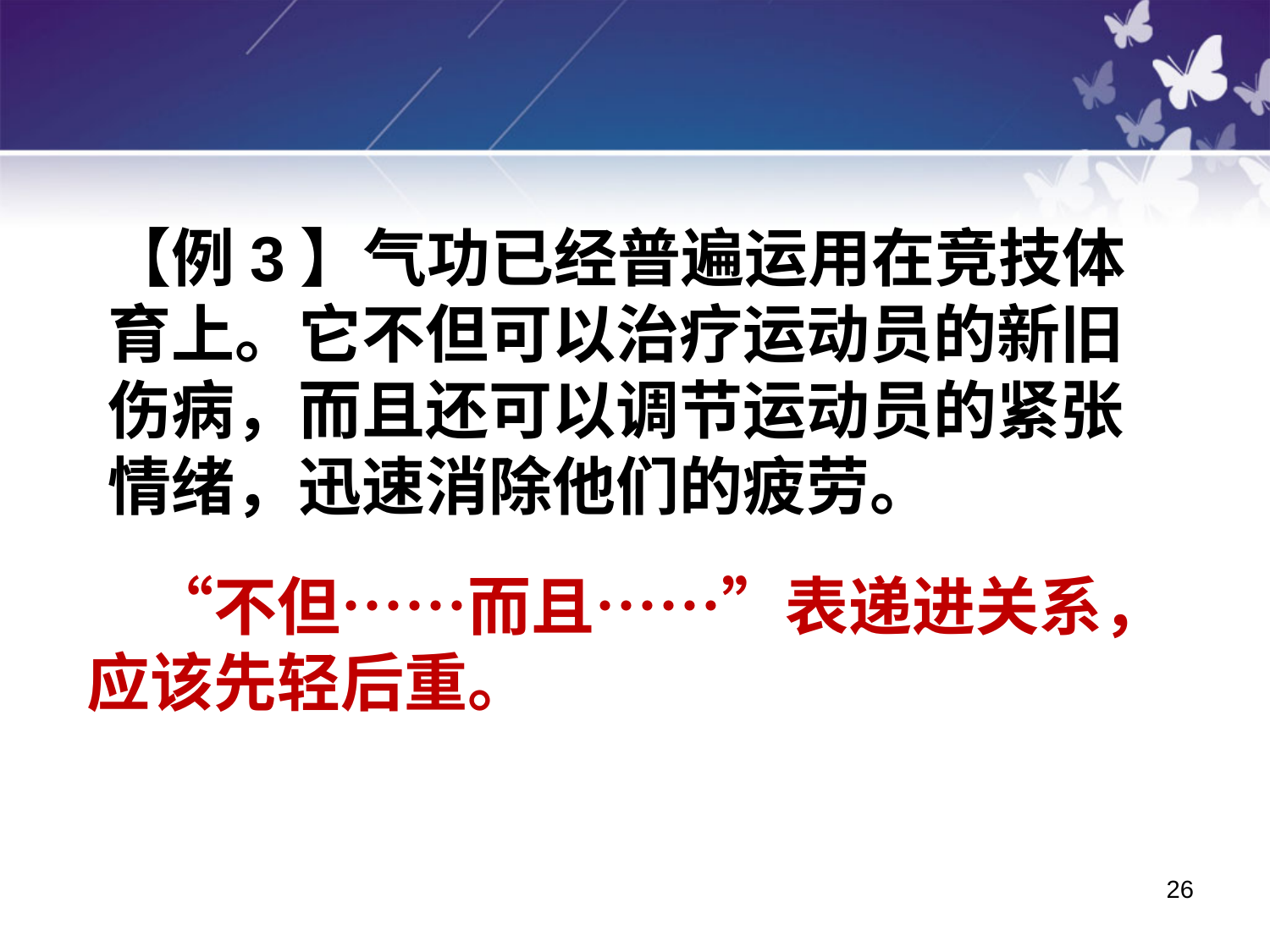

【例3】气功已经普遍运用在竞技体育上。它不但可以治疗运动员的新旧伤病，而且还可以调节运动员的紧张情绪，迅速消除他们的疲劳。
　　“不但……而且……”表递进关系，应该先轻后重。

26